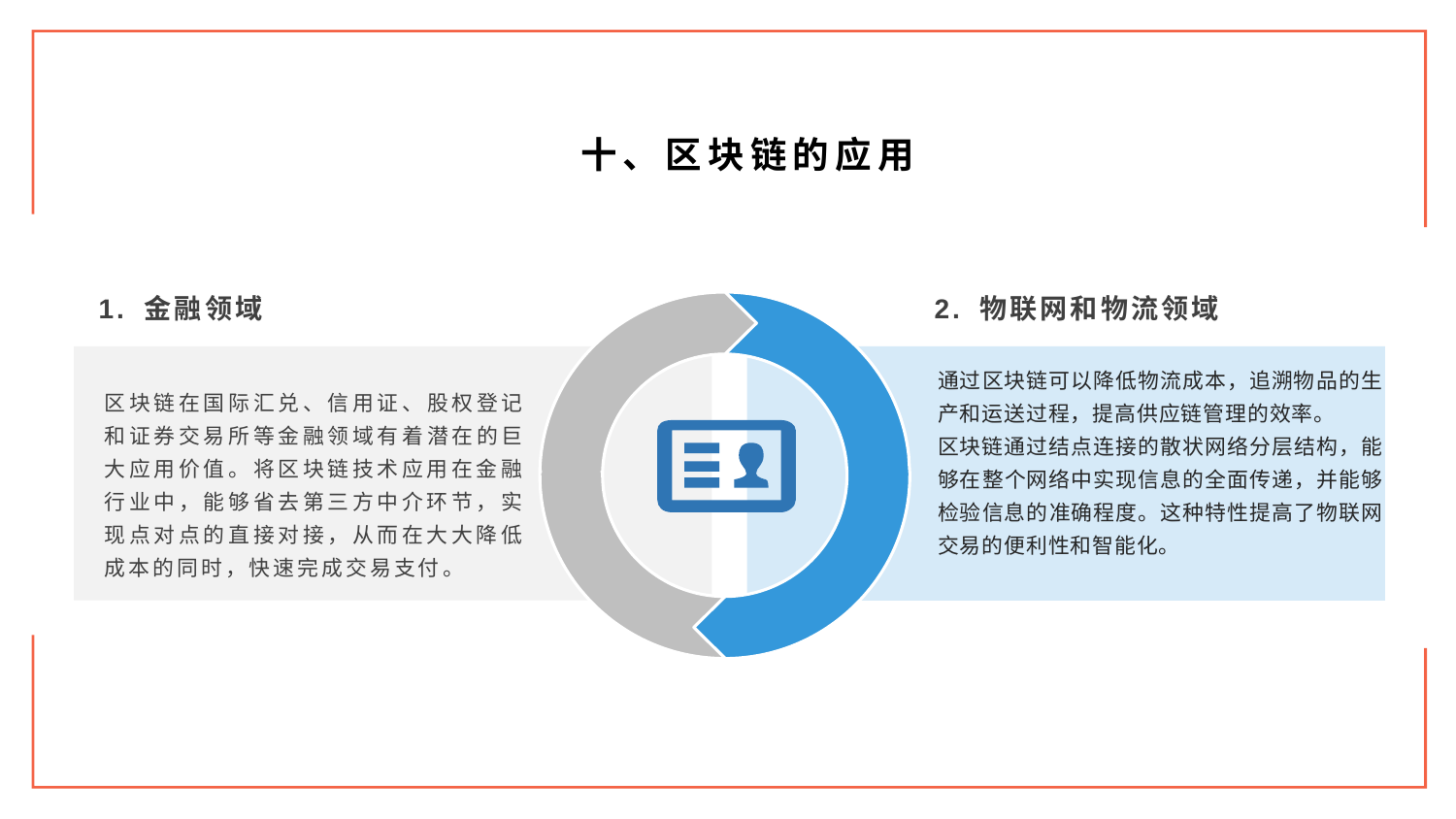

十、区块链的应用
1. 金融领域
2. 物联网和物流领域

通过区块链可以降低物流成本，追溯物品的生产和运送过程，提高供应链管理的效率。
区块链通过结点连接的散状网络分层结构，能够在整个网络中实现信息的全面传递，并能够检验信息的准确程度。这种特性提高了物联网交易的便利性和智能化。
区块链在国际汇兑、信用证、股权登记和证券交易所等金融领域有着潜在的巨大应用价值。将区块链技术应用在金融行业中，能够省去第三方中介环节，实现点对点的直接对接，从而在大大降低成本的同时，快速完成交易支付。